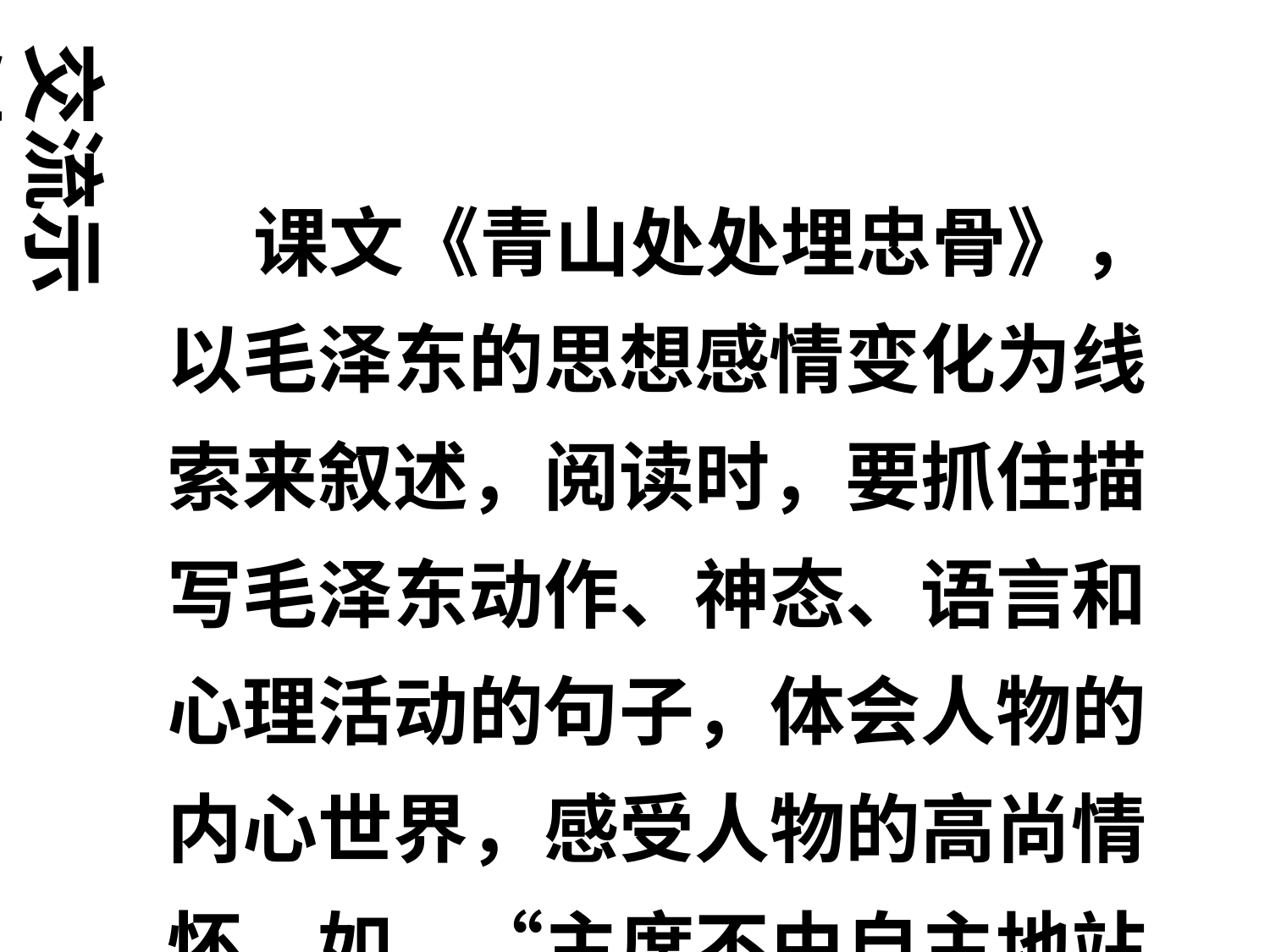

交流示例
    课文《青山处处埋忠骨》，以毛泽东的思想感情变化为线索来叙述，阅读时，要抓住描写毛泽东动作、神态、语言和心理活动的句子，体会人物的内心世界，感受人物的高尚情怀。如，“主席不由自主地站了起来，仰起头，望着天花板，强忍